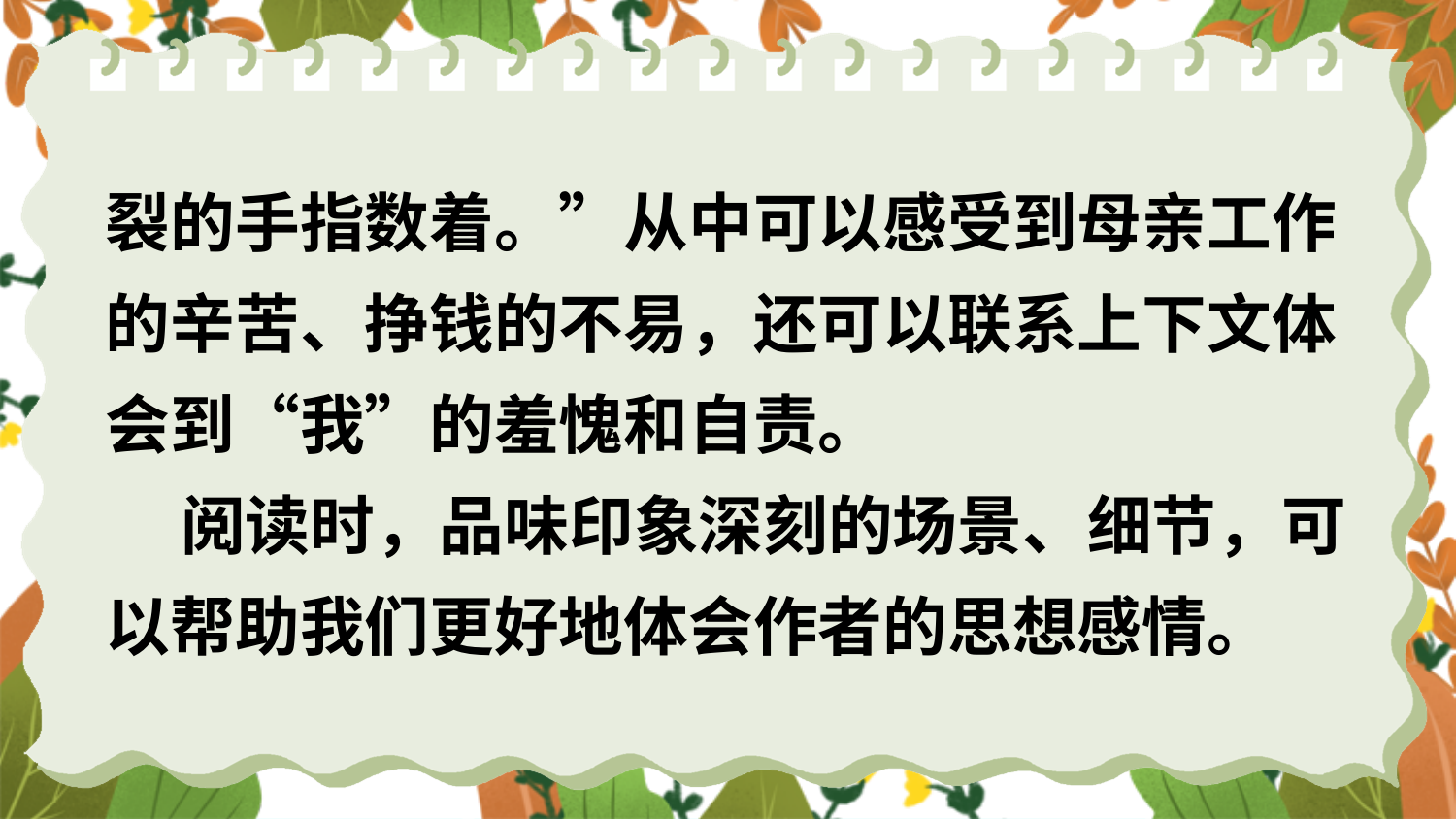

裂的手指数着。”从中可以感受到母亲工作的辛苦、挣钱的不易，还可以联系上下文体会到“我”的羞愧和自责。
    阅读时，品味印象深刻的场景、细节，可以帮助我们更好地体会作者的思想感情。